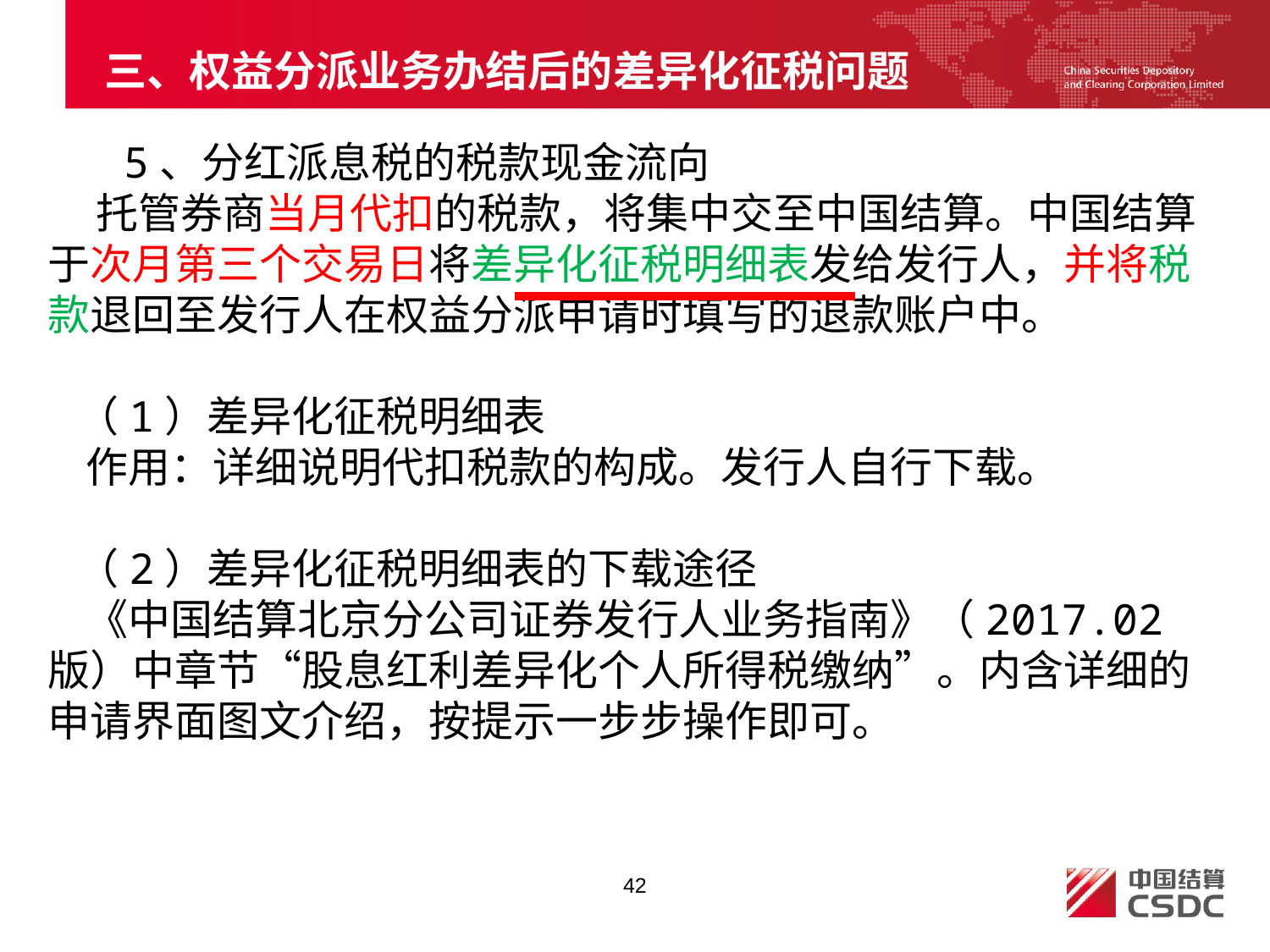

# 三、权益分派业务办结后的差异化征税问题
   5、分红派息税的税款现金流向
    托管券商当月代扣的税款，将集中交至中国结算。中国结算于次月第三个交易日将差异化征税明细表发给发行人，并将税款退回至发行人在权益分派申请时填写的退款账户中。

  （1）差异化征税明细表
   作用：详细说明代扣税款的构成。发行人自行下载。

  （2）差异化征税明细表的下载途径
   《中国结算北京分公司证券发行人业务指南》（2017.02版）中章节“股息红利差异化个人所得税缴纳”。内含详细的申请界面图文介绍，按提示一步步操作即可。

42